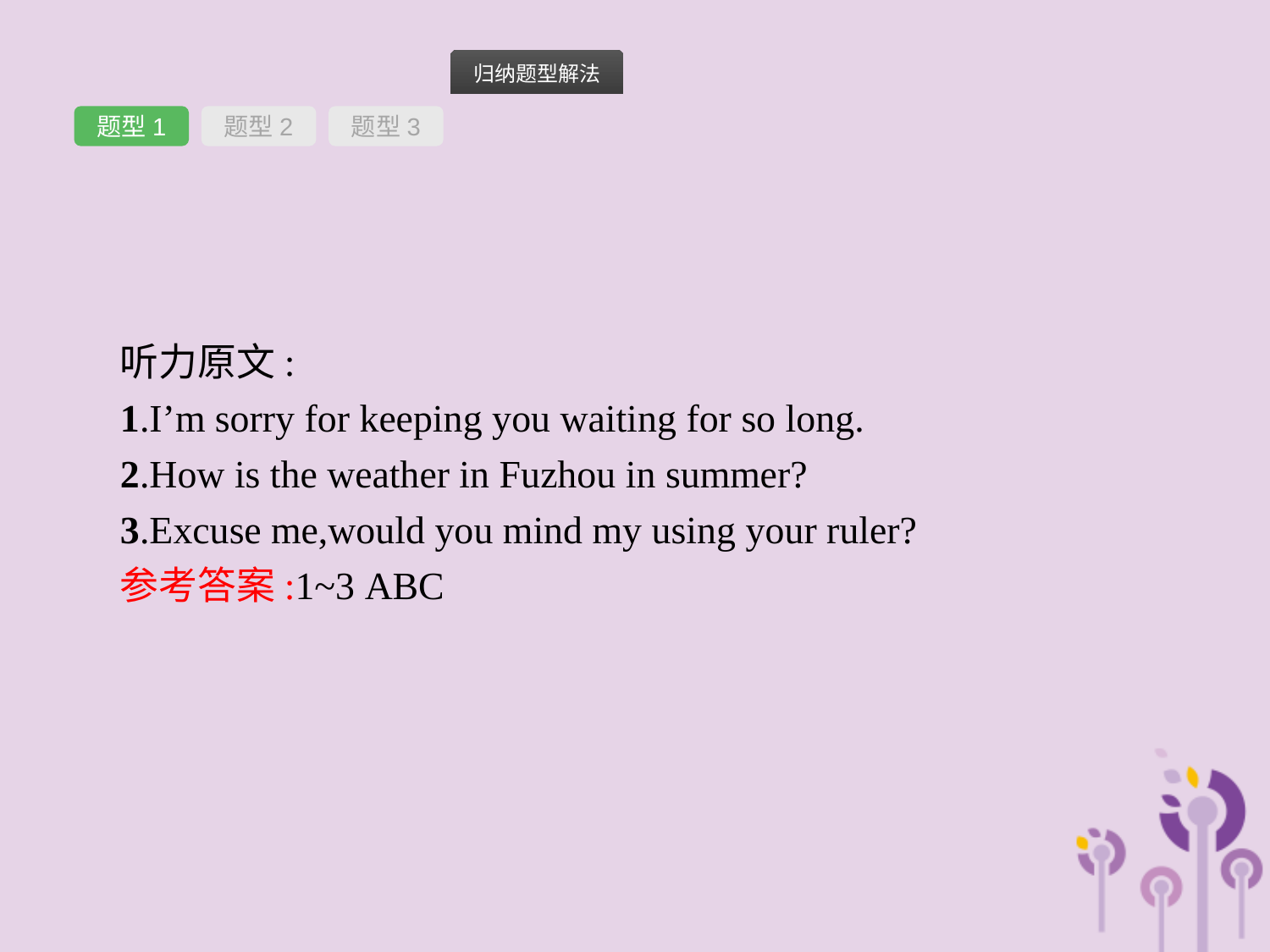

题型1
题型2
题型3
听力原文:
1.I’m sorry for keeping you waiting for so long.
2.How is the weather in Fuzhou in summer?
3.Excuse me,would you mind my using your ruler?
参考答案:1~3 ABC